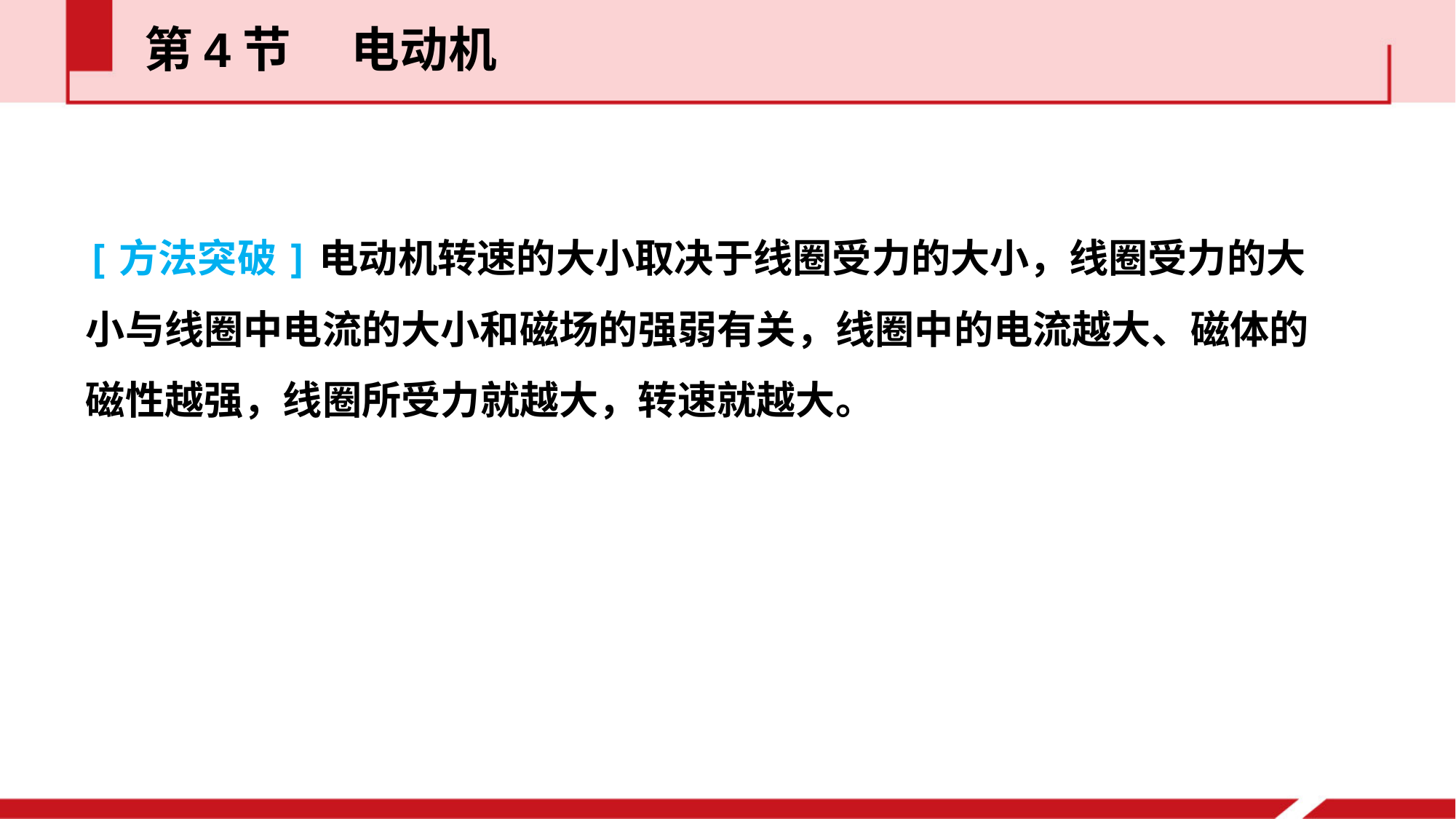

第4节  电动机
[方法突破]电动机转速的大小取决于线圈受力的大小，线圈受力的大小与线圈中电流的大小和磁场的强弱有关，线圈中的电流越大、磁体的磁性越强，线圈所受力就越大，转速就越大。